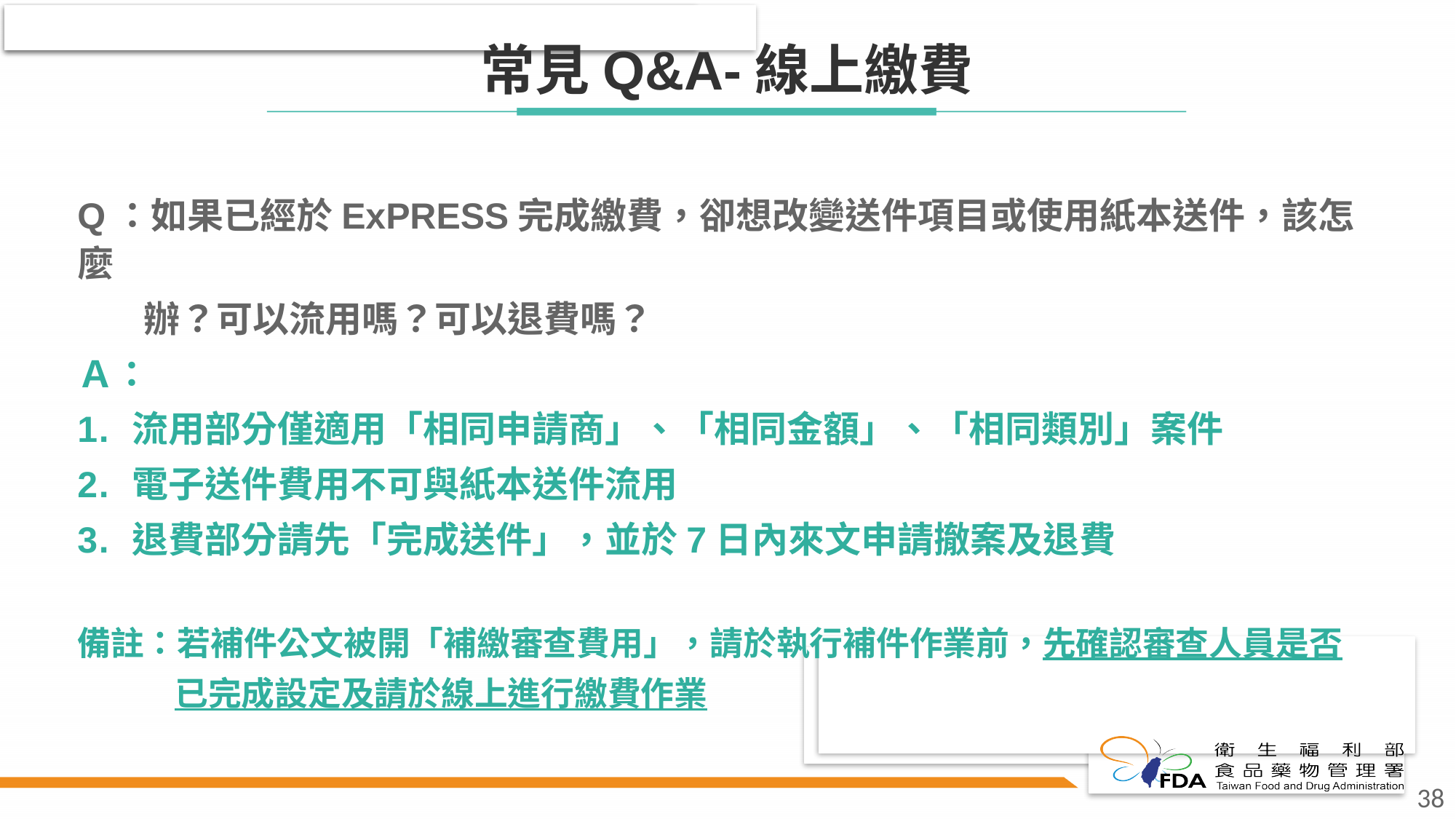

# 常見Q&A-線上繳費

Q：如果已經於ExPRESS完成繳費，卻想改變送件項目或使用紙本送件，該怎麼
       辦？可以流用嗎？可以退費嗎？
Ａ：
流用部分僅適用「相同申請商」、「相同金額」、「相同類別」案件
電子送件費用不可與紙本送件流用
退費部分請先「完成送件」，並於7日內來文申請撤案及退費

備註：若補件公文被開「補繳審查費用」，請於執行補件作業前，先確認審查人員是否
            已完成設定及請於線上進行繳費作業